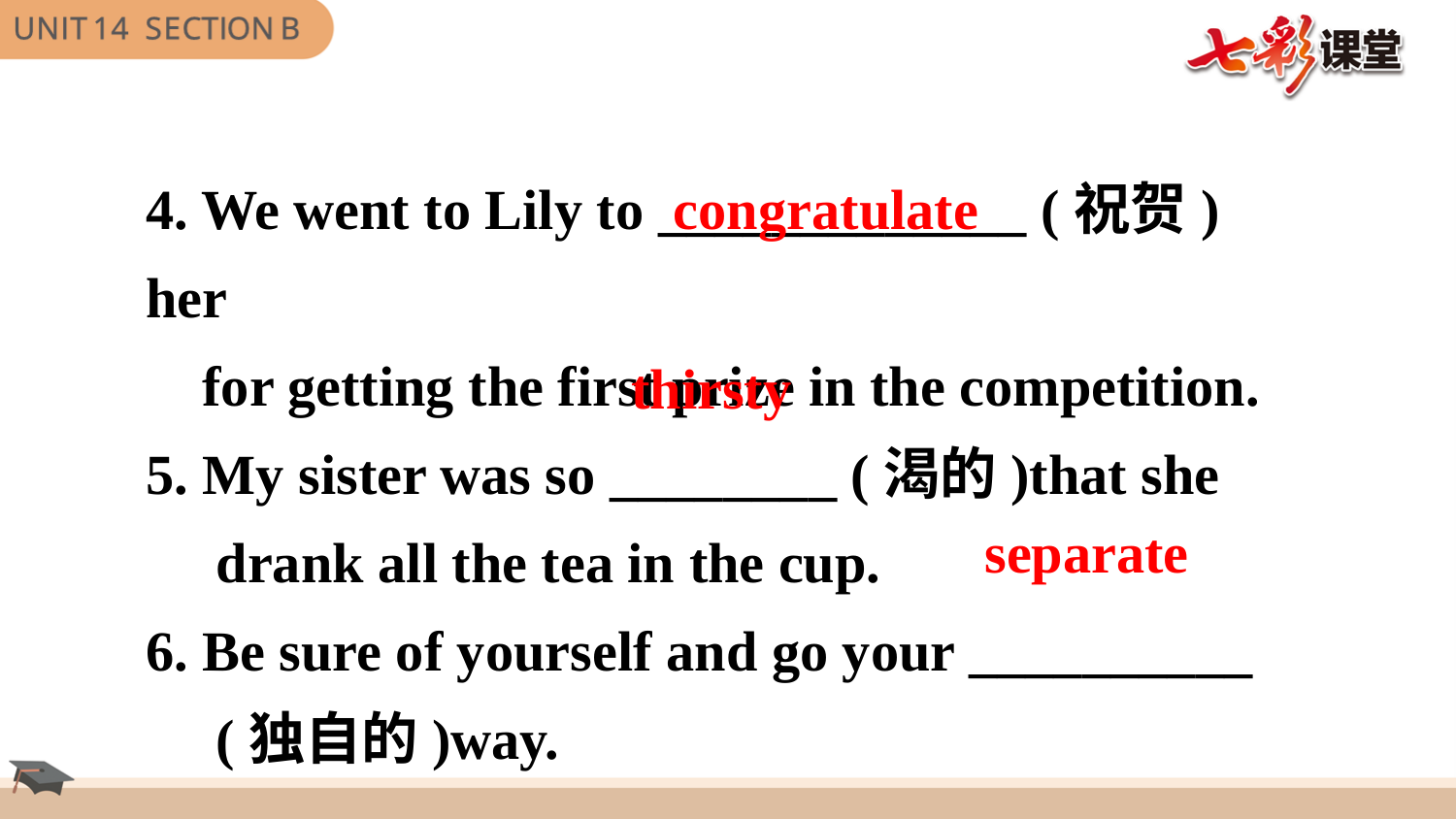

4. We went to Lily to _____________ (祝贺) her
    for getting the first prize in the competition.
5. My sister was so ________ (渴的)that she
     drank all the tea in the cup.
6. Be sure of yourself and go your __________
     (独自的)way.
congratulate
thirsty
separate